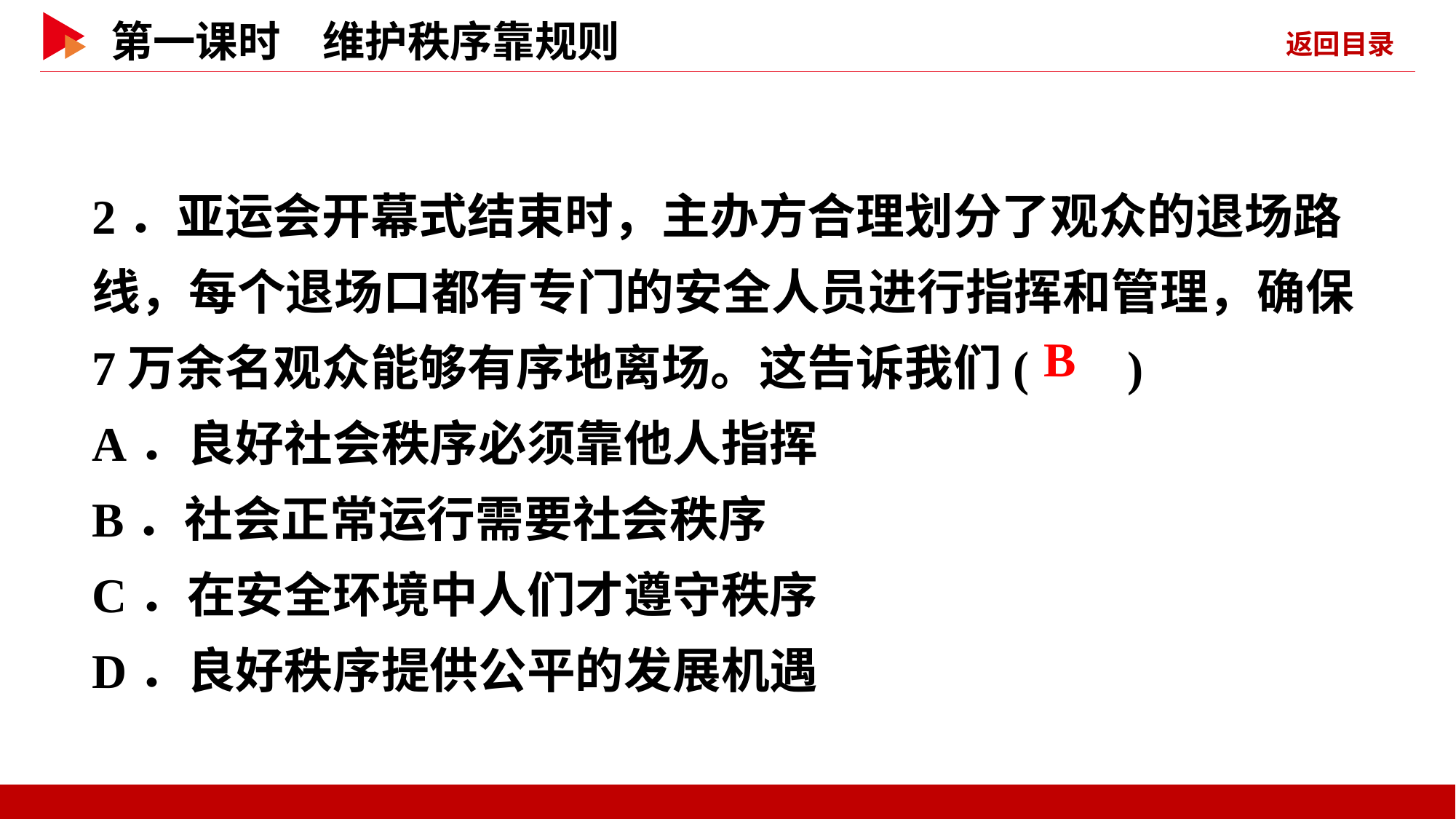

2．亚运会开幕式结束时，主办方合理划分了观众的退场路线，每个退场口都有专门的安全人员进行指挥和管理，确保7万余名观众能够有序地离场。这告诉我们(        )
A．良好社会秩序必须靠他人指挥
B．社会正常运行需要社会秩序
C．在安全环境中人们才遵守秩序
D．良好秩序提供公平的发展机遇
   B